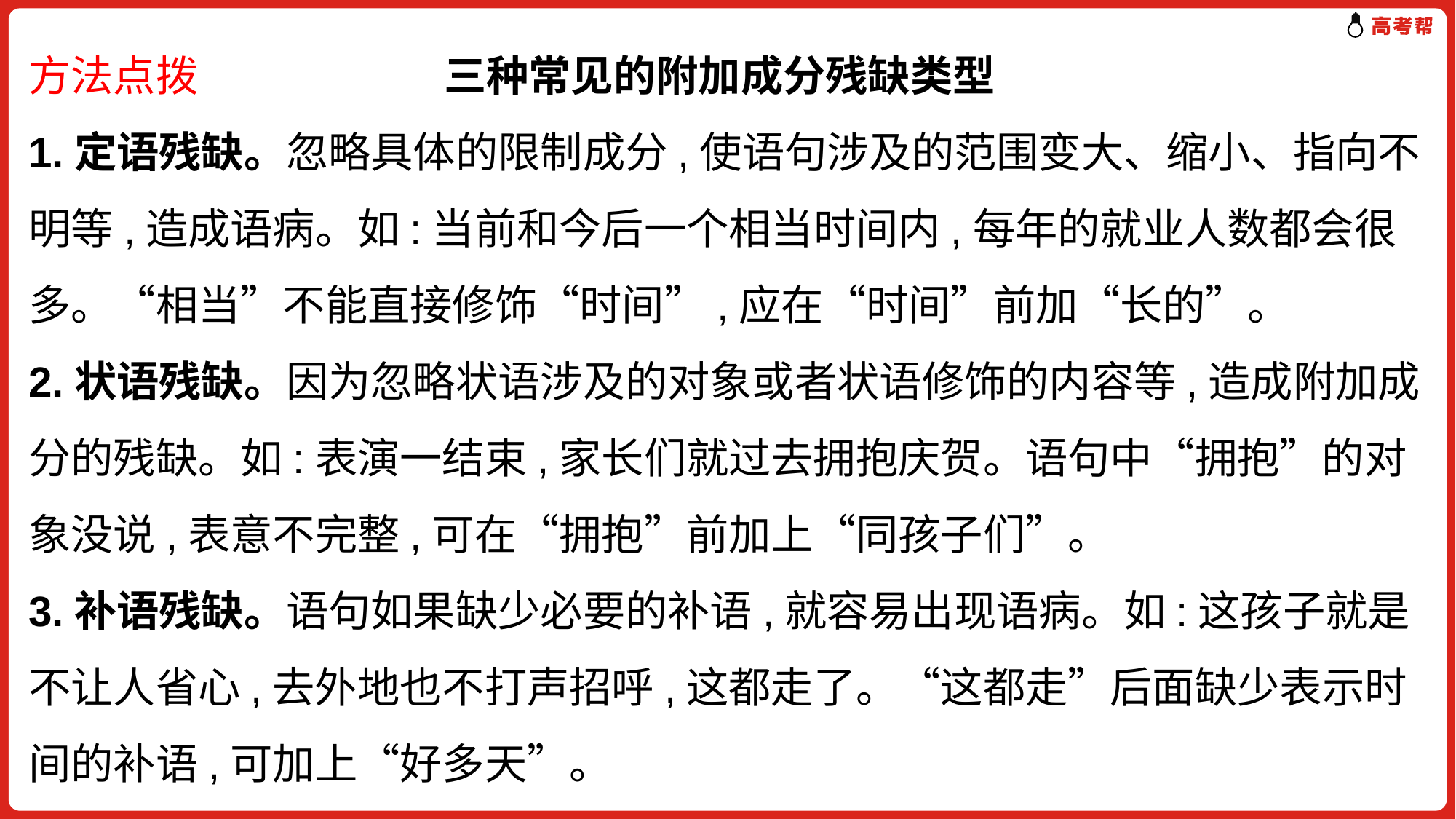

方法点拨                          三种常见的附加成分残缺类型
1.定语残缺。忽略具体的限制成分,使语句涉及的范围变大、缩小、指向不明等,造成语病。如:当前和今后一个相当时间内,每年的就业人数都会很多。“相当”不能直接修饰“时间”,应在“时间”前加“长的”。
2.状语残缺。因为忽略状语涉及的对象或者状语修饰的内容等,造成附加成分的残缺。如:表演一结束,家长们就过去拥抱庆贺。语句中“拥抱”的对象没说,表意不完整,可在“拥抱”前加上“同孩子们”。
3.补语残缺。语句如果缺少必要的补语,就容易出现语病。如:这孩子就是不让人省心,去外地也不打声招呼,这都走了。“这都走”后面缺少表示时间的补语,可加上“好多天”。